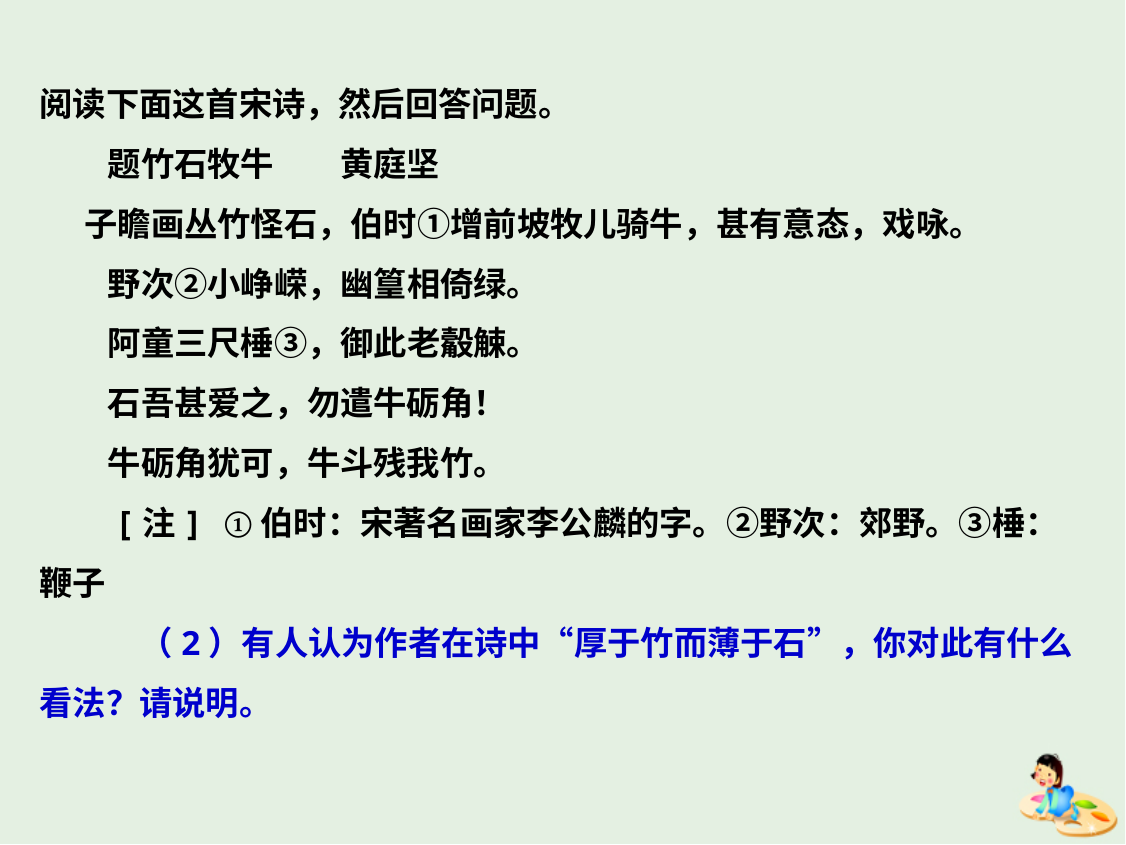

阅读下面这首宋诗，然后回答问题。
        题竹石牧牛　　黄庭坚
      子瞻画丛竹怪石，伯时①增前坡牧儿骑牛，甚有意态，戏咏。
        野次②小峥嵘，幽篁相倚绿。
        阿童三尺棰③，御此老觳觫。
        石吾甚爱之，勿遣牛砺角！
        牛砺角犹可，牛斗残我竹。
　　[注] ①伯时：宋著名画家李公麟的字。②野次：郊野。③棰：鞭子　　　　　　　　　　　　　　　　　　　　　　　　　　　　　　　　（2）有人认为作者在诗中“厚于竹而薄于石”，你对此有什么看法？请说明。